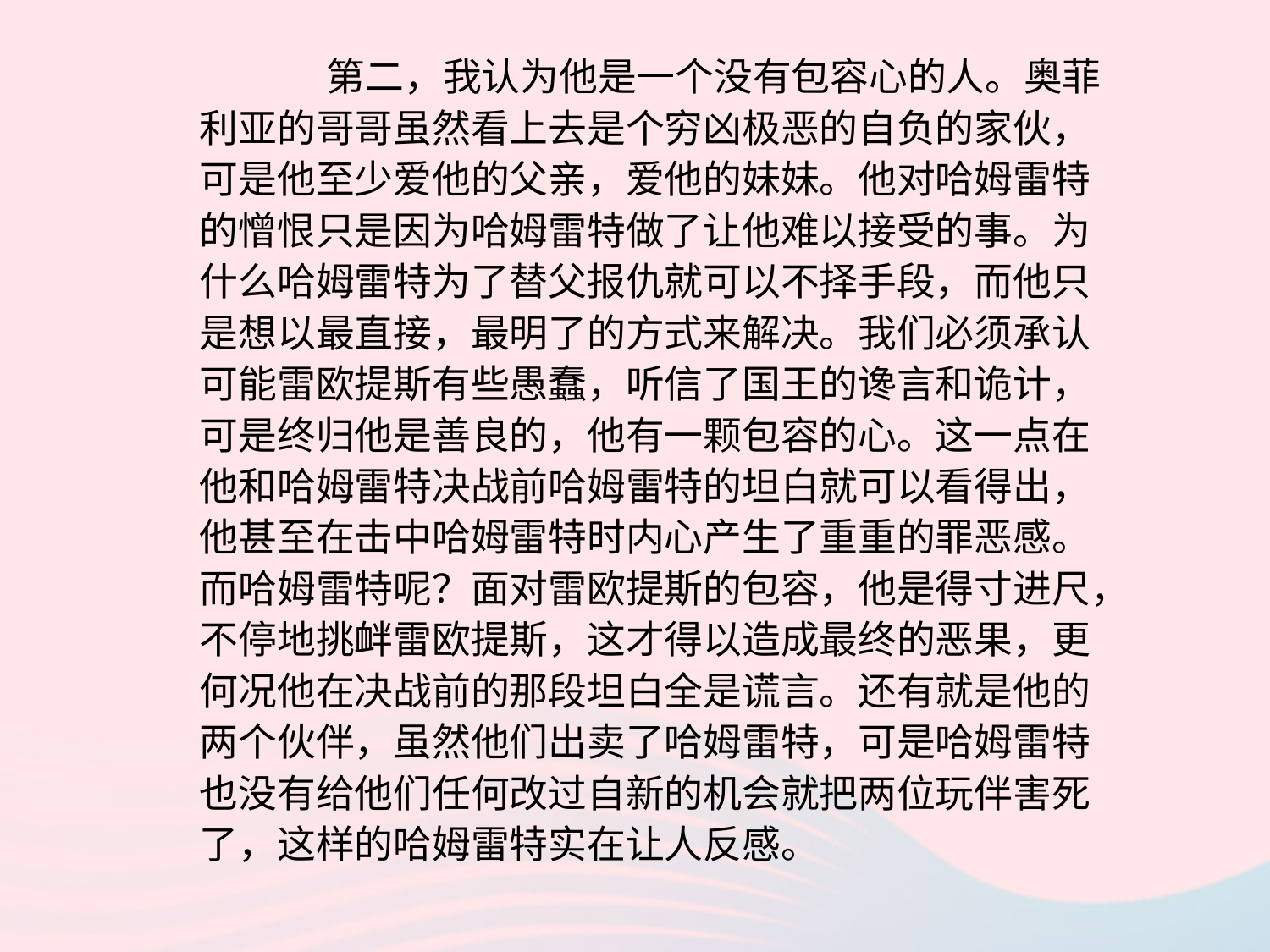

第二，我认为他是一个没有包容心的人。奥菲利亚的哥哥虽然看上去是个穷凶极恶的自负的家伙，可是他至少爱他的父亲，爱他的妹妹。他对哈姆雷特的憎恨只是因为哈姆雷特做了让他难以接受的事。为什么哈姆雷特为了替父报仇就可以不择手段，而他只是想以最直接，最明了的方式来解决。我们必须承认可能雷欧提斯有些愚蠢，听信了国王的谗言和诡计，可是终归他是善良的，他有一颗包容的心。这一点在他和哈姆雷特决战前哈姆雷特的坦白就可以看得出，他甚至在击中哈姆雷特时内心产生了重重的罪恶感。而哈姆雷特呢？面对雷欧提斯的包容，他是得寸进尺，不停地挑衅雷欧提斯，这才得以造成最终的恶果，更何况他在决战前的那段坦白全是谎言。还有就是他的两个伙伴，虽然他们出卖了哈姆雷特，可是哈姆雷特也没有给他们任何改过自新的机会就把两位玩伴害死了，这样的哈姆雷特实在让人反感。